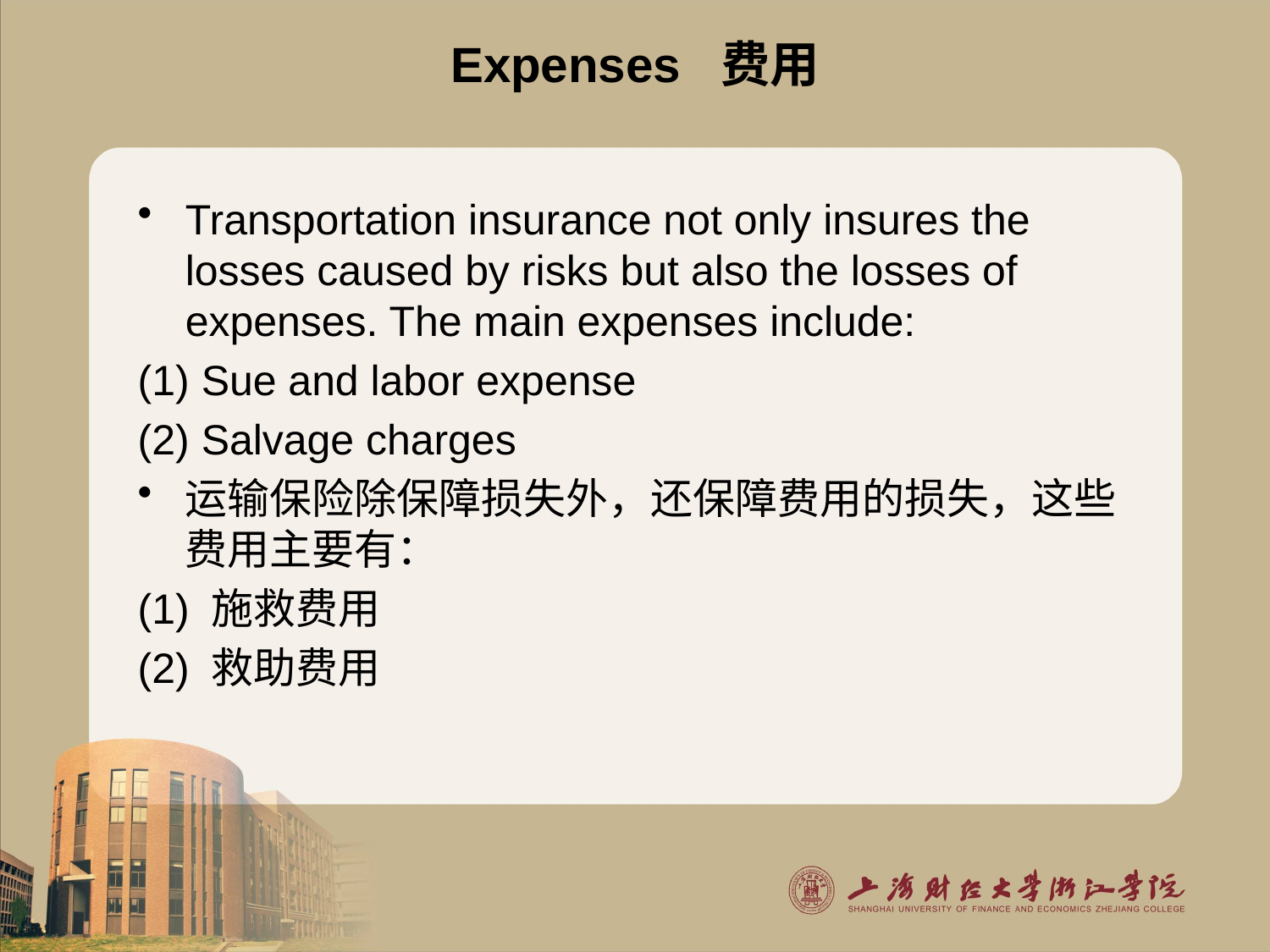

# Expenses  费用
Transportation insurance not only insures the losses caused by risks but also the losses of expenses. The main expenses include:
(1) Sue and labor expense
(2) Salvage charges
运输保险除保障损失外，还保障费用的损失，这些费用主要有：
(1) 施救费用
(2) 救助费用